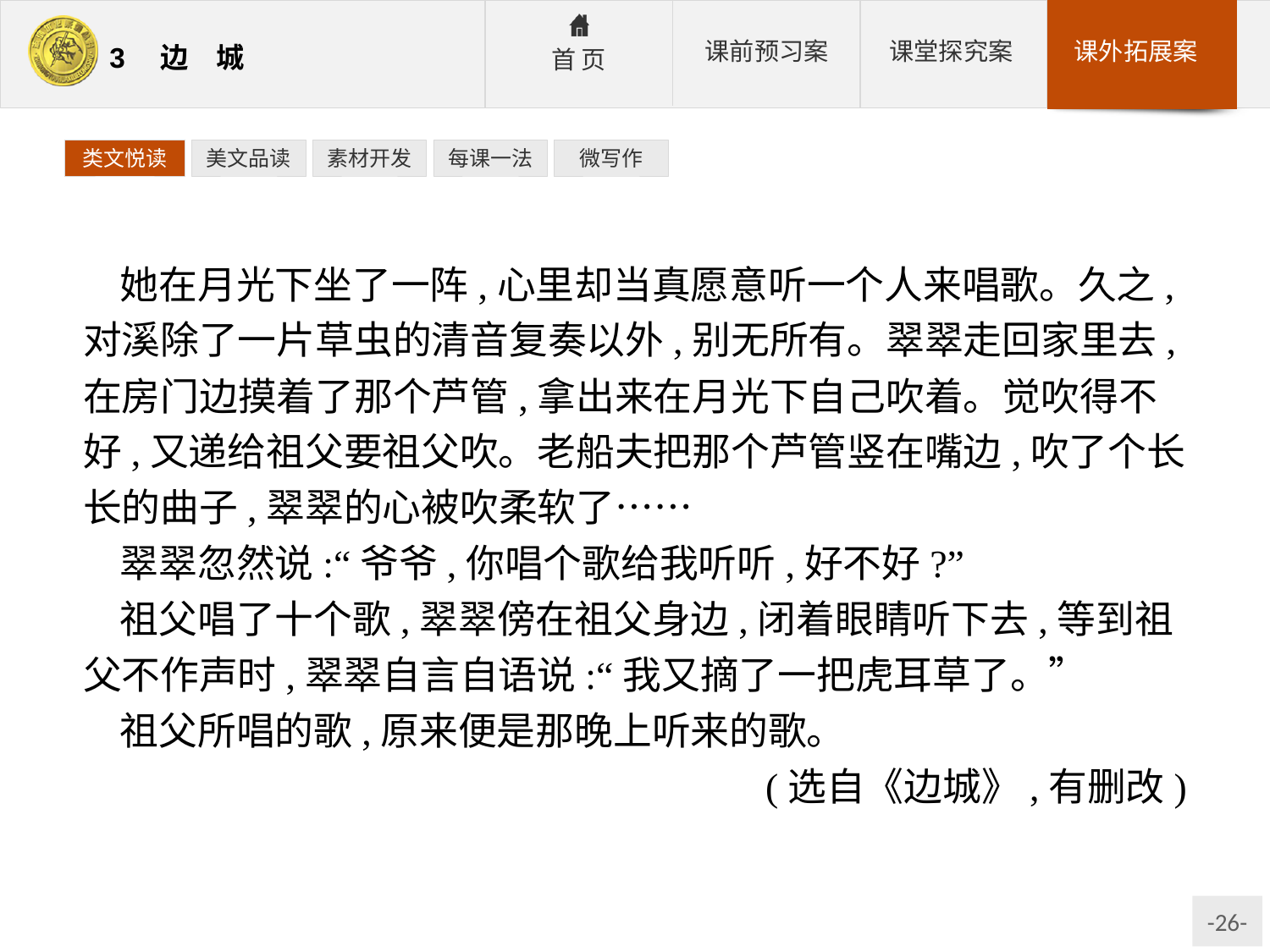

类文悦读
美文品读
素材开发
每课一法
微写作
她在月光下坐了一阵,心里却当真愿意听一个人来唱歌。久之,对溪除了一片草虫的清音复奏以外,别无所有。翠翠走回家里去,在房门边摸着了那个芦管,拿出来在月光下自己吹着。觉吹得不好,又递给祖父要祖父吹。老船夫把那个芦管竖在嘴边,吹了个长长的曲子,翠翠的心被吹柔软了……
翠翠忽然说:“爷爷,你唱个歌给我听听,好不好?”
祖父唱了十个歌,翠翠傍在祖父身边,闭着眼睛听下去,等到祖父不作声时,翠翠自言自语说:“我又摘了一把虎耳草了。”
祖父所唱的歌,原来便是那晚上听来的歌。
(选自《边城》,有删改)